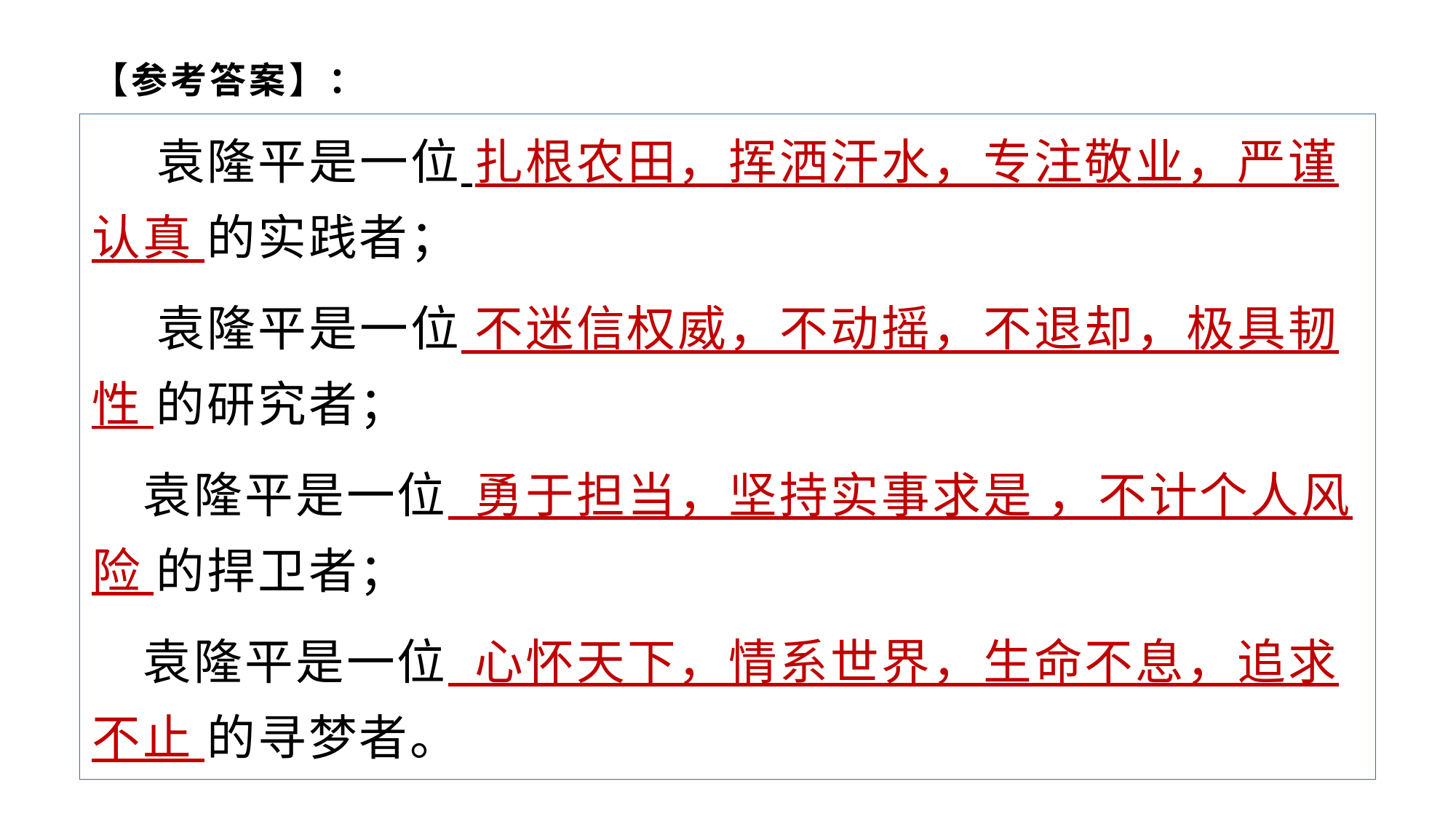

# 【参考答案】：
    袁隆平是一位 扎根农田，挥洒汗水，专注敬业，严谨认真 的实践者；
    袁隆平是一位 不迷信权威，不动摇，不退却，极具韧性 的研究者；
   袁隆平是一位  勇于担当，坚持实事求是 ，不计个人风险 的捍卫者；
   袁隆平是一位  心怀天下，情系世界，生命不息，追求不止 的寻梦者。